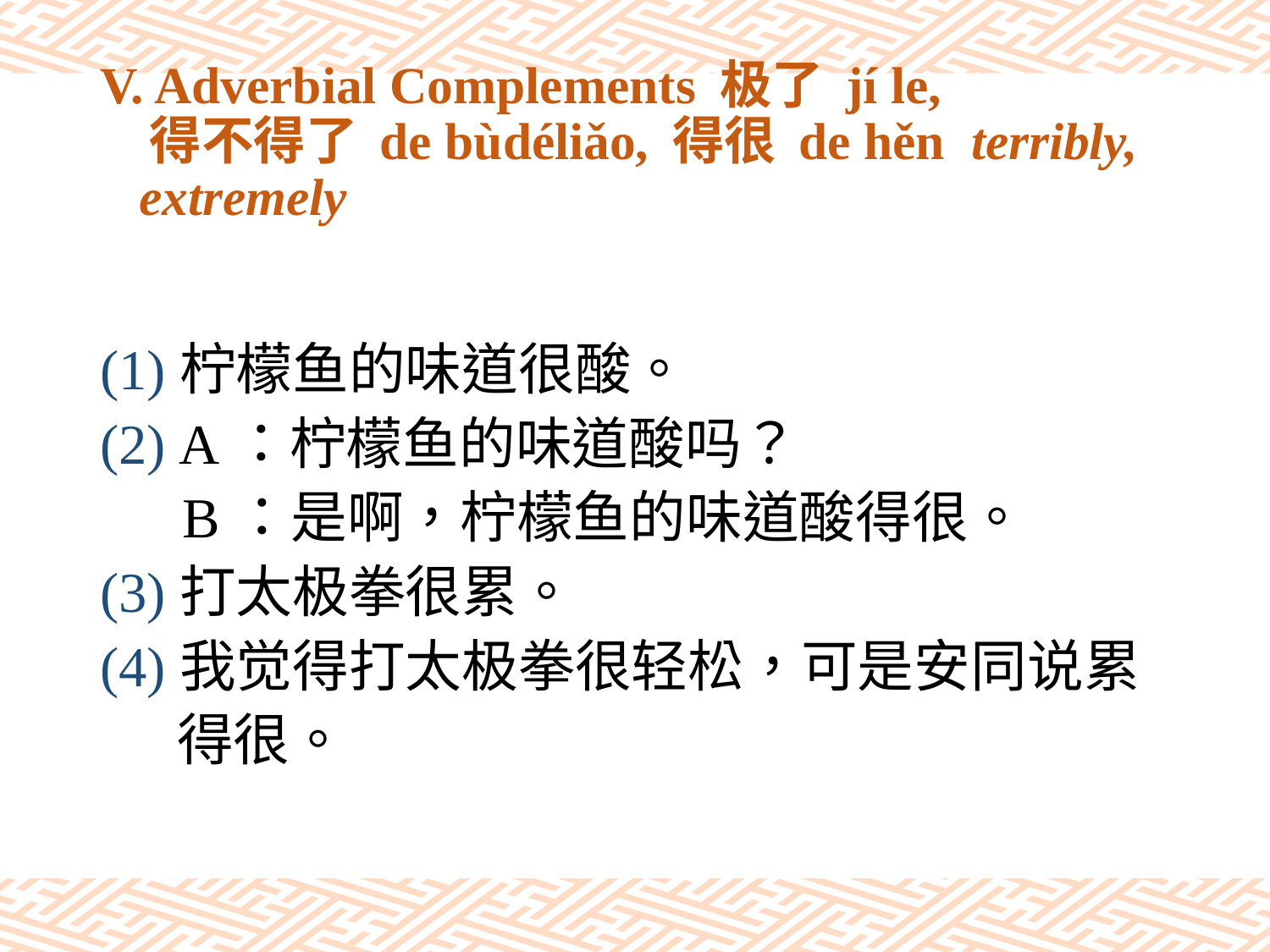

# V. Adverbial Complements 极了 jí le, 得不得了 de bùdéliǎo, 得很 de hěn  terribly, extremely

(1)柠檬鱼的味道很酸。
(2) A：柠檬鱼的味道酸吗？
　 B：是啊，柠檬鱼的味道酸得很。
(3)打太极拳很累。
(4)我觉得打太极拳很轻松，可是安同说累
     得很。